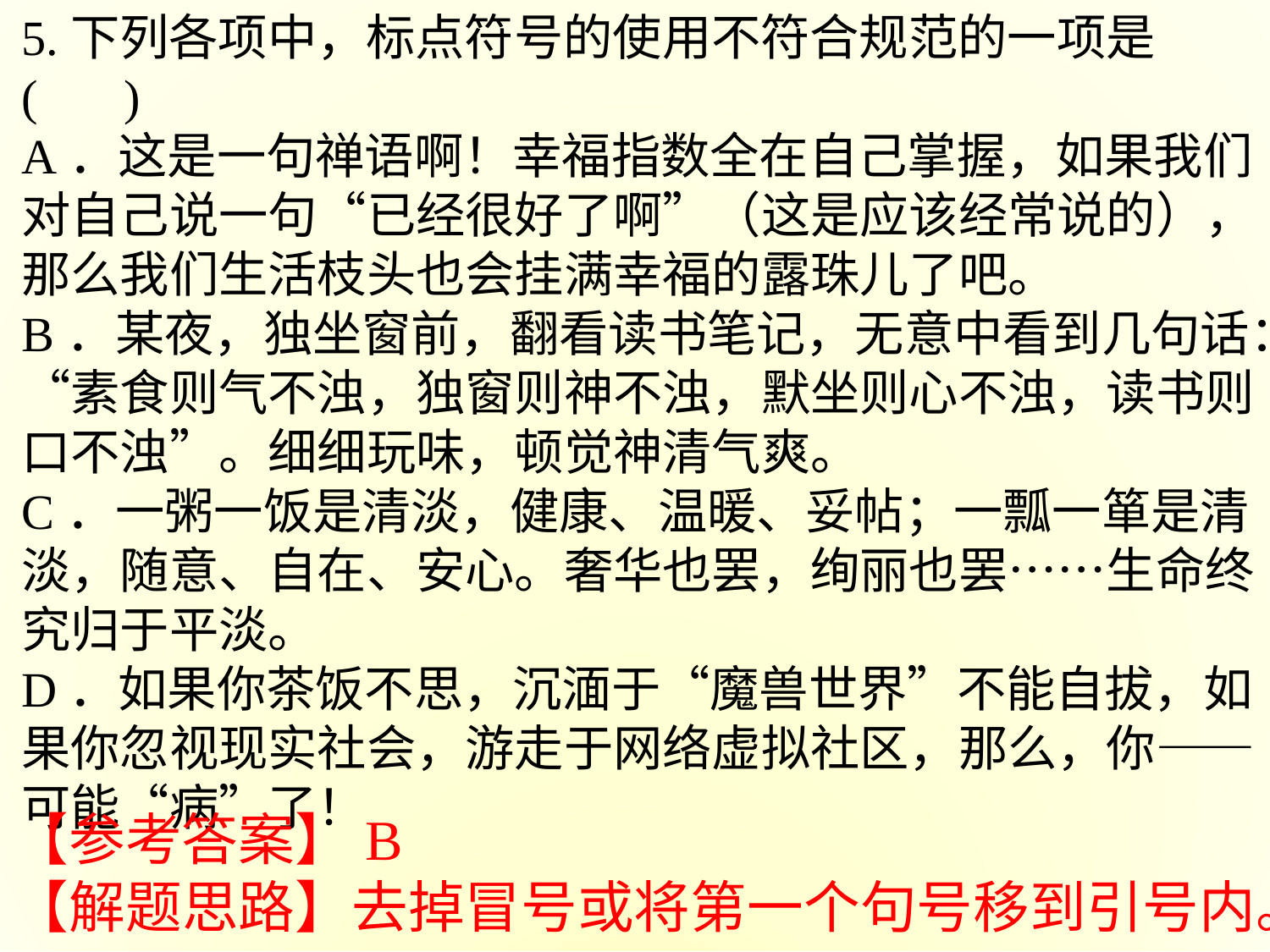

5.下列各项中，标点符号的使用不符合规范的一项是(       )
A．这是一句禅语啊！幸福指数全在自己掌握，如果我们对自己说一句“已经很好了啊”（这是应该经常说的），那么我们生活枝头也会挂满幸福的露珠儿了吧。
B．某夜，独坐窗前，翻看读书笔记，无意中看到几句话：“素食则气不浊，独窗则神不浊，默坐则心不浊，读书则口不浊”。细细玩味，顿觉神清气爽。
C．一粥一饭是清淡，健康、温暖、妥帖；一瓢一箪是清淡，随意、自在、安心。奢华也罢，绚丽也罢……生命终究归于平淡。
D．如果你茶饭不思，沉湎于“魔兽世界”不能自拔，如果你忽视现实社会，游走于网络虚拟社区，那么，你——可能“病”了！

【参考答案】B
【解题思路】去掉冒号或将第一个句号移到引号内。